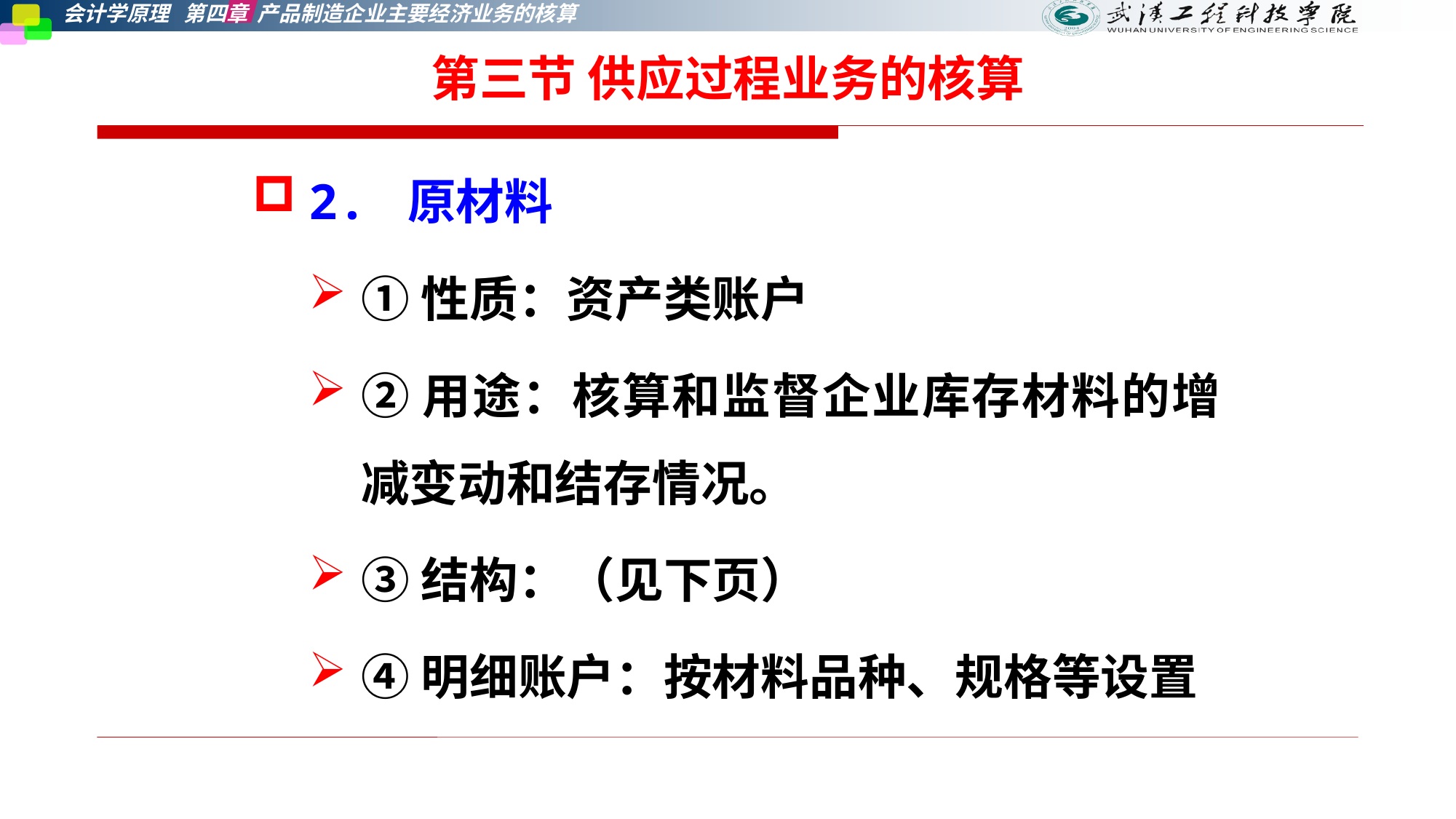

第三节 供应过程业务的核算
2. 原材料
①性质：资产类账户
②用途：核算和监督企业库存材料的增减变动和结存情况。
③结构：（见下页）
④明细账户：按材料品种、规格等设置